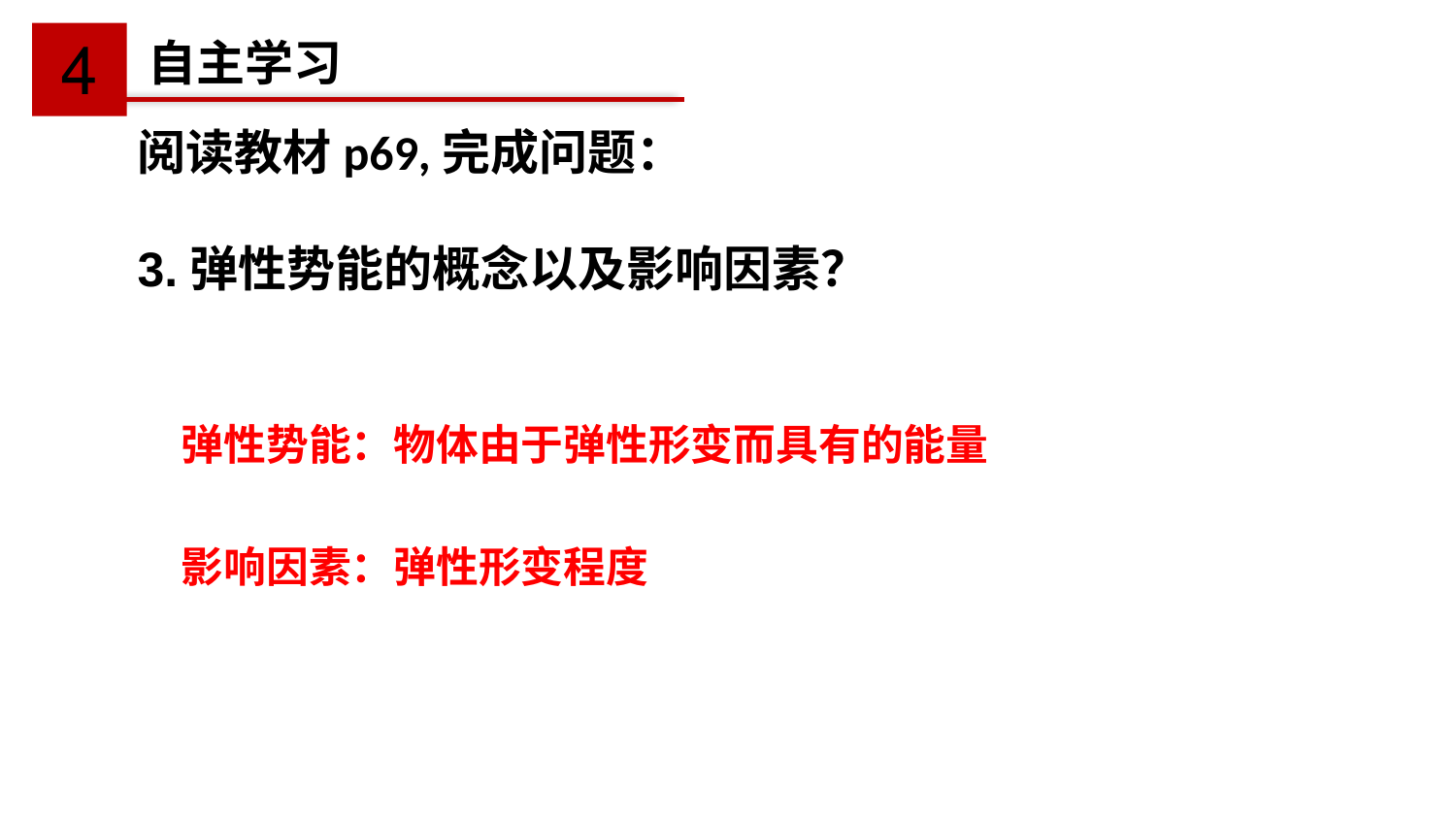

4
自主学习
阅读教材p69,完成问题：

3.弹性势能的概念以及影响因素？
弹性势能：物体由于弹性形变而具有的能量

影响因素：弹性形变程度